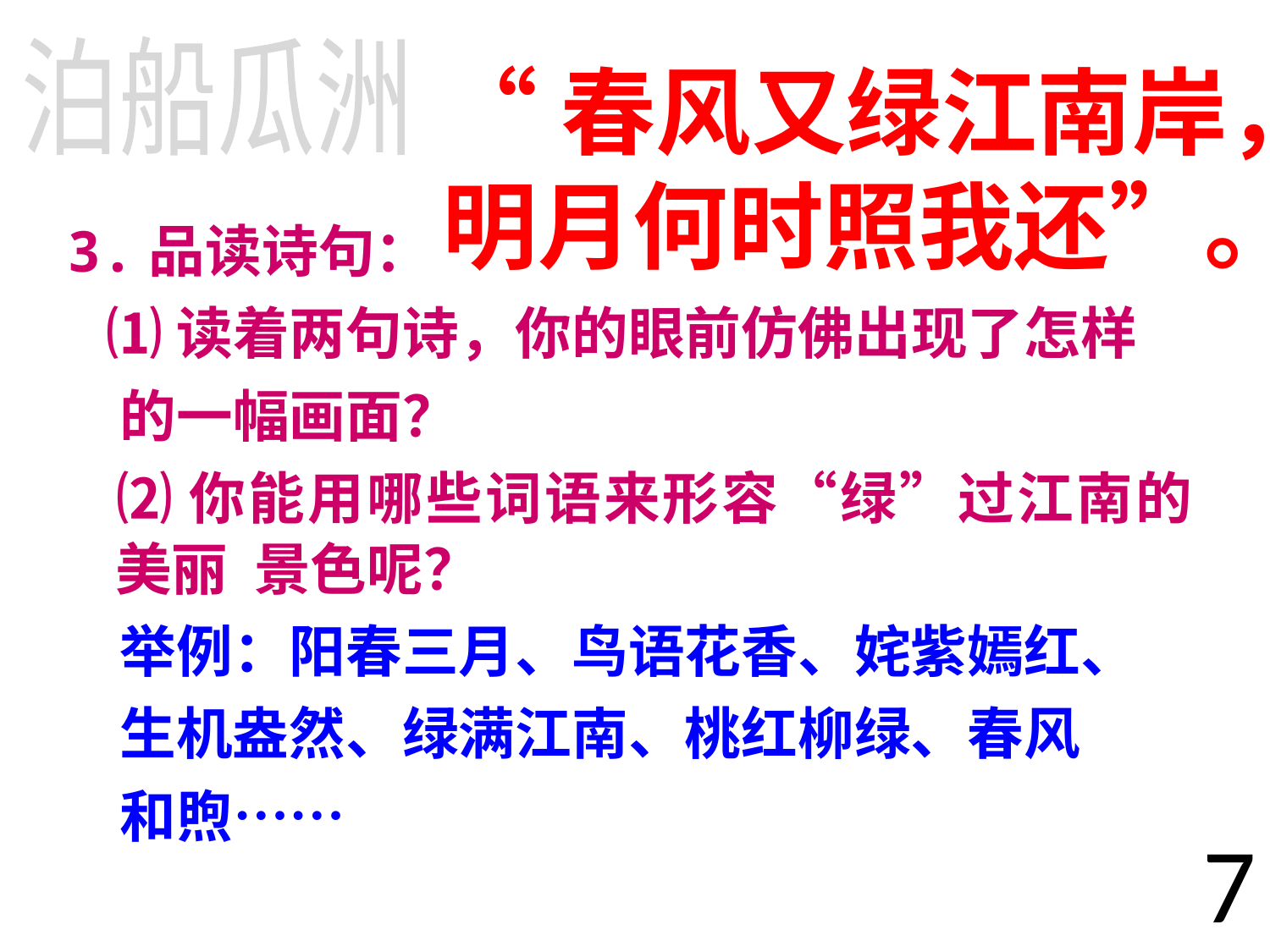

泊船瓜洲
“春风又绿江南岸，
明月何时照我还”。
3.品读诗句：
   ⑴读着两句诗，你的眼前仿佛出现了怎样
   的一幅画面？
   ⑵你能用哪些词语来形容“绿”过江南的美丽  景色呢？
   举例：阳春三月、鸟语花香、姹紫嫣红、
   生机盎然、绿满江南、桃红柳绿、春风
   和煦……

7